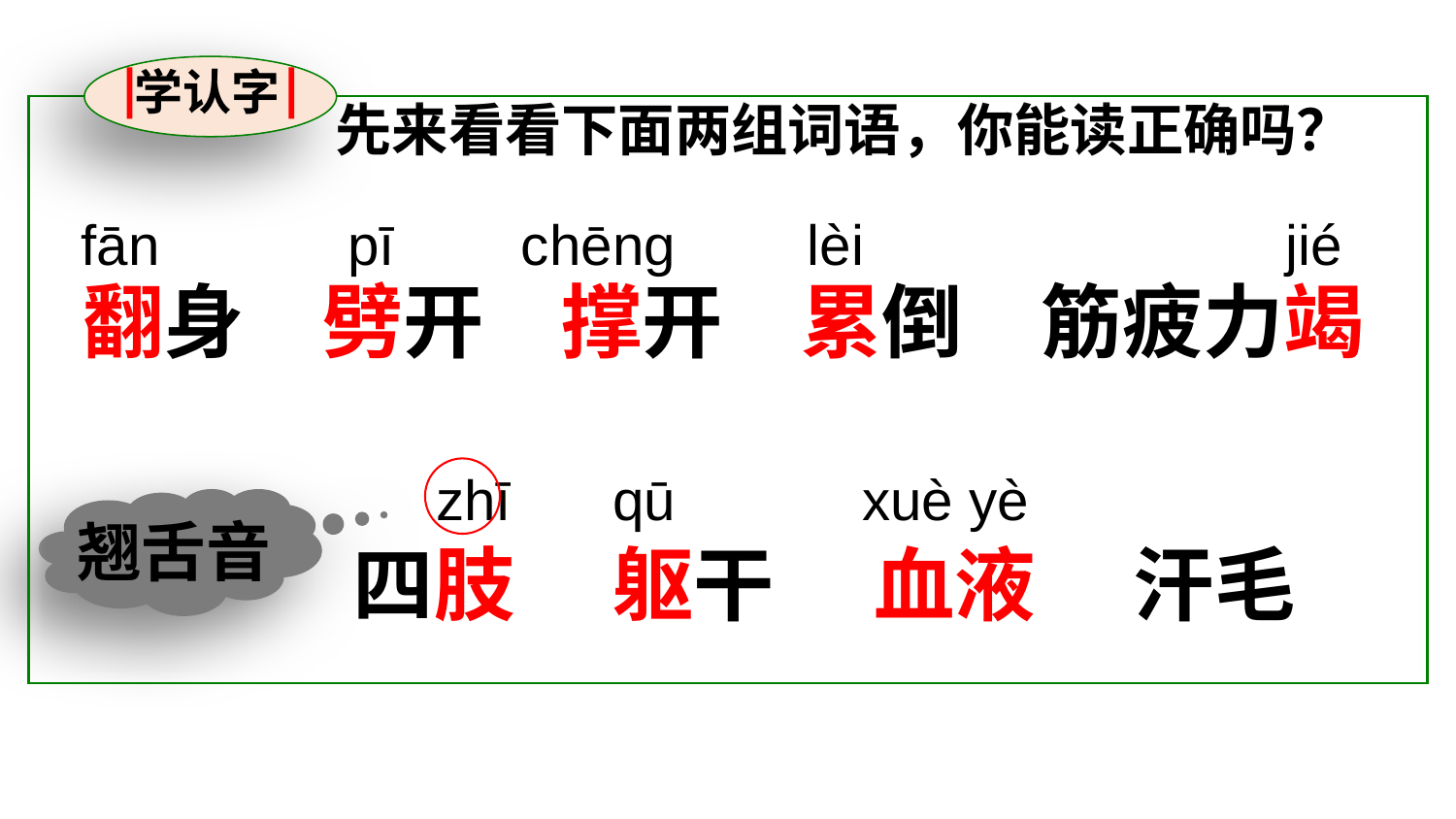

学认字

先来看看下面两组词语，你能读正确吗？

fān
pī
chēng
lèi
jié
翻身
劈开
撑开
累倒
筋疲力竭
zhī

qū
xuè yè

翘舌音
四肢
躯干
血液
汗毛